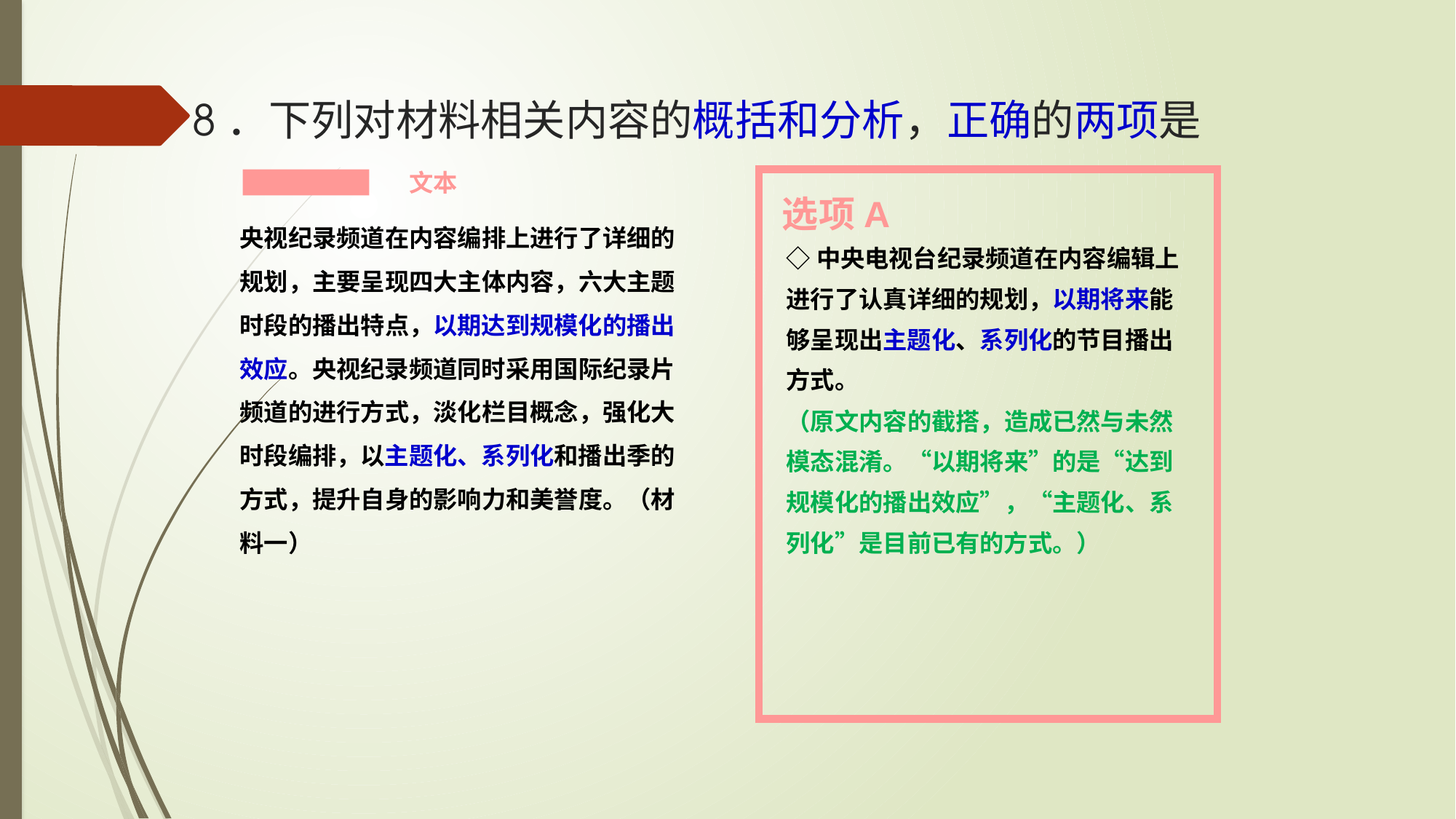

# 8．下列对材料相关内容的概括和分析，正确的两项是
文本

选项A
央视纪录频道在内容编排上进行了详细的规划，主要呈现四大主体内容，六大主题时段的播出特点，以期达到规模化的播出效应。央视纪录频道同时采用国际纪录片频道的进行方式，淡化栏目概念，强化大时段编排，以主题化、系列化和播出季的方式，提升自身的影响力和美誉度。（材料一）
◇中央电视台纪录频道在内容编辑上进行了认真详细的规划，以期将来能够呈现出主题化、系列化的节目播出方式。
（原文内容的截搭，造成已然与未然模态混淆。“以期将来”的是“达到规模化的播出效应”，“主题化、系列化”是目前已有的方式。）